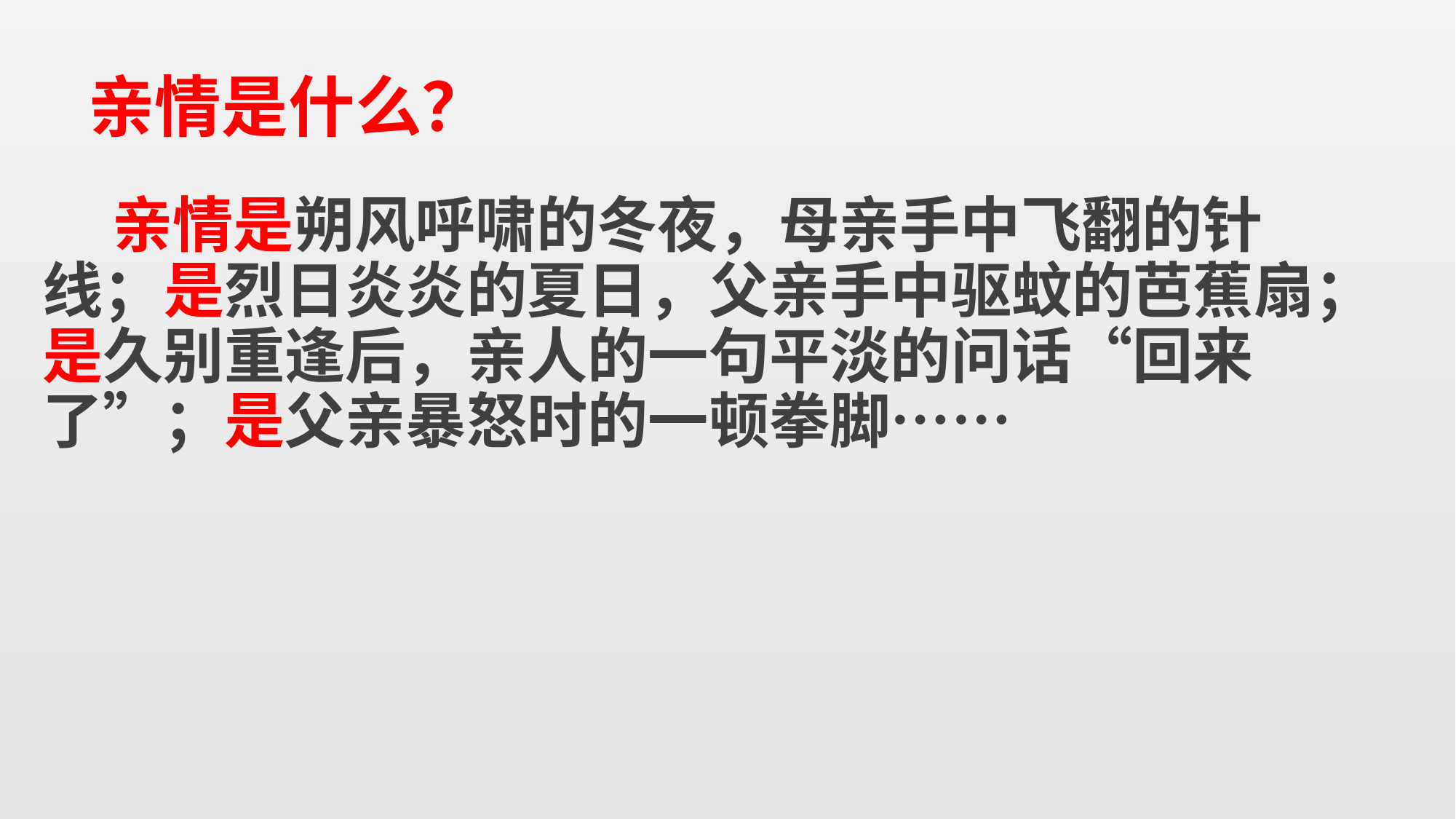

# 亲情是什么？
    亲情是朔风呼啸的冬夜，母亲手中飞翻的针线；是烈日炎炎的夏日，父亲手中驱蚊的芭蕉扇；是久别重逢后，亲人的一句平淡的问话“回来了”；是父亲暴怒时的一顿拳脚……